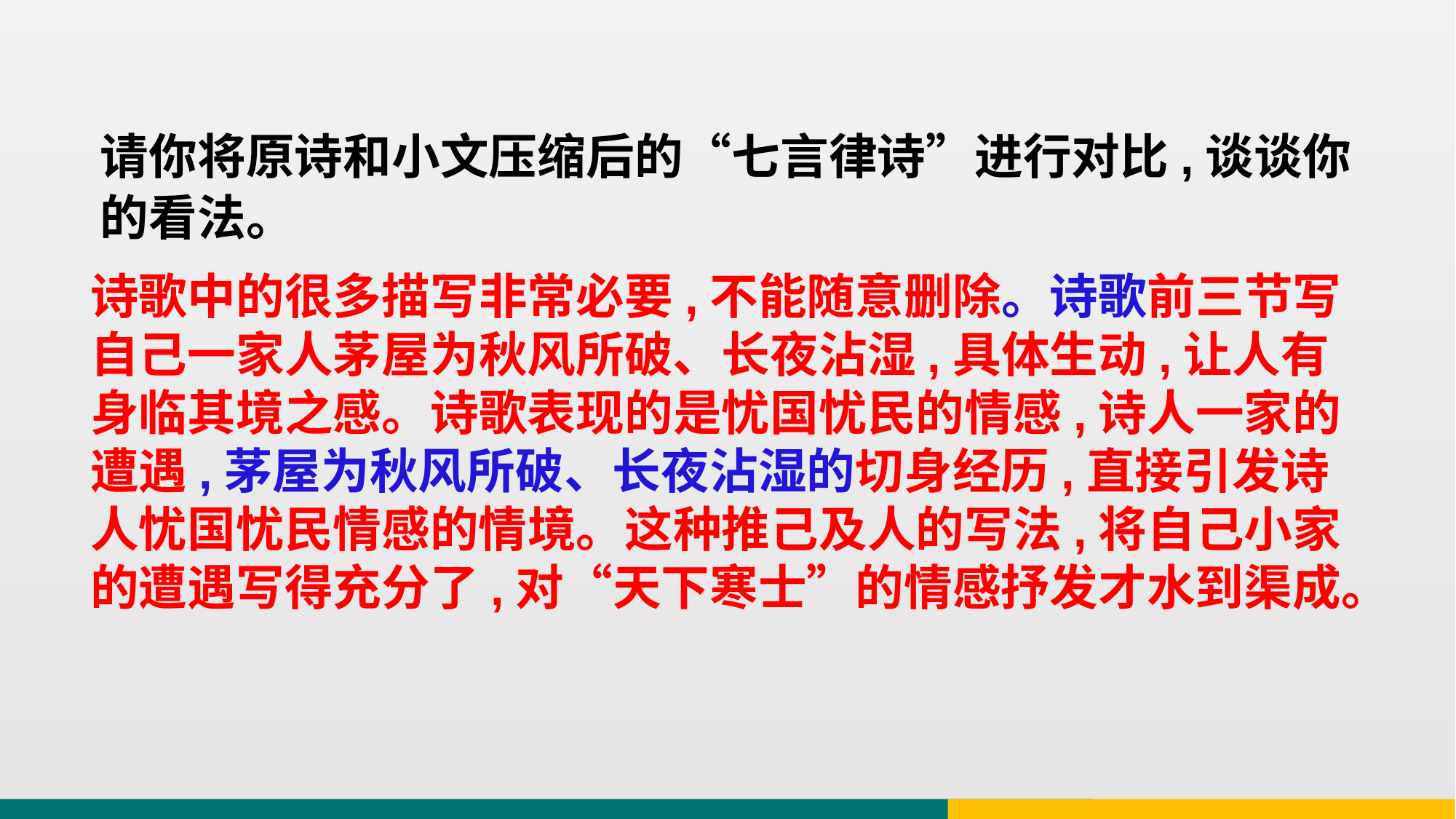

请你将原诗和小文压缩后的“七言律诗”进行对比,谈谈你的看法。
诗歌中的很多描写非常必要,不能随意删除。诗歌前三节写自己一家人茅屋为秋风所破、长夜沾湿,具体生动,让人有身临其境之感。诗歌表现的是忧国忧民的情感,诗人一家的遭遇,茅屋为秋风所破、长夜沾湿的切身经历,直接引发诗人忧国忧民情感的情境。这种推己及人的写法,将自己小家的遭遇写得充分了,对“天下寒士”的情感抒发才水到渠成。